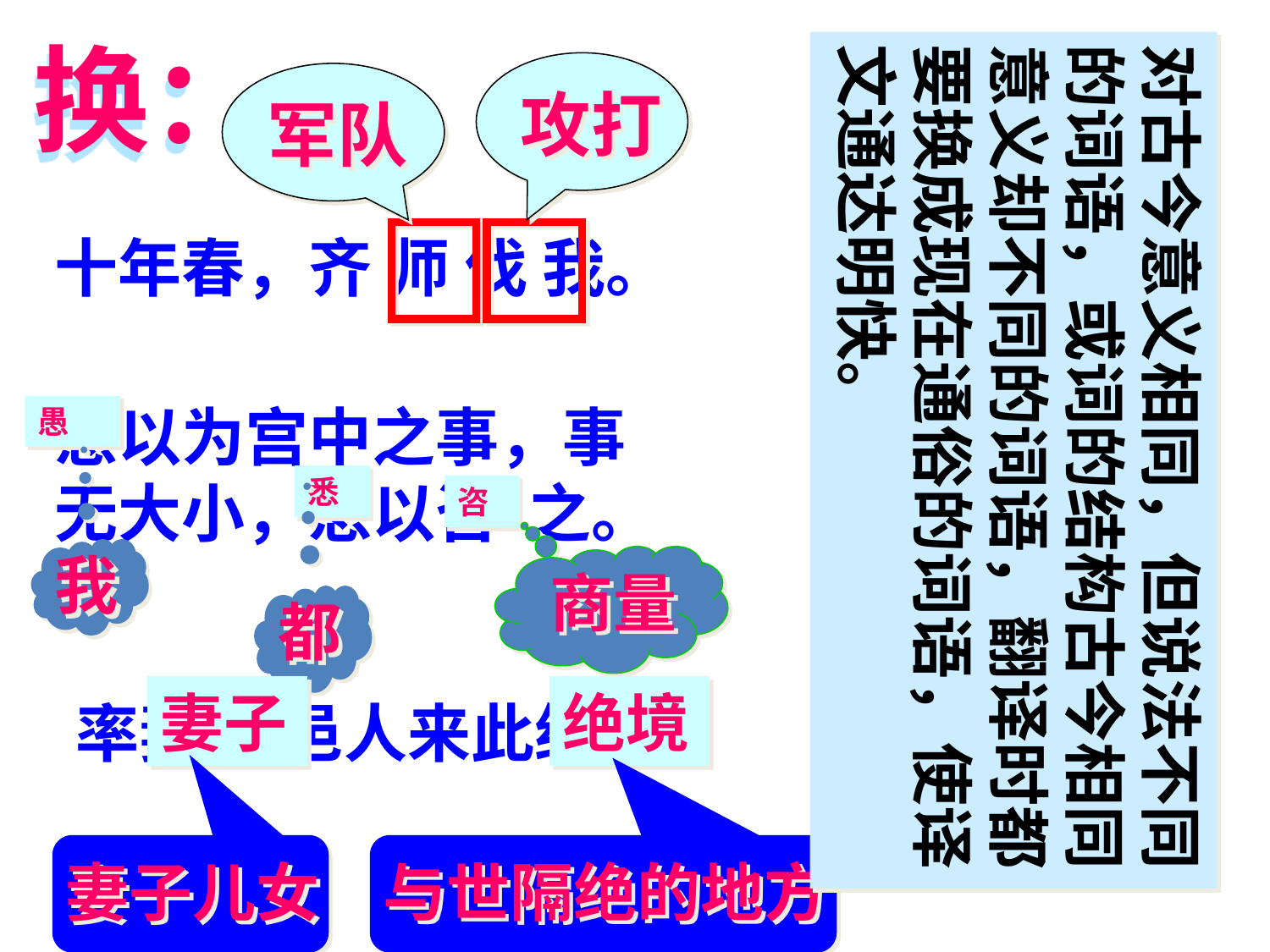

换：
对古今意义相同，但说法不同的词语，或词的结构古今相同意义却不同的词语，翻译时都要换成现在通俗的词语，使译文通达明快。

攻打

军队
十年春，齐 师 伐 我。

愚以为宫中之事，事无大小，悉以咨  之。
愚
悉
咨

我

商量

都

妻子
绝境
率妻子 邑人来此绝境。

妻子儿女

与世隔绝的地方